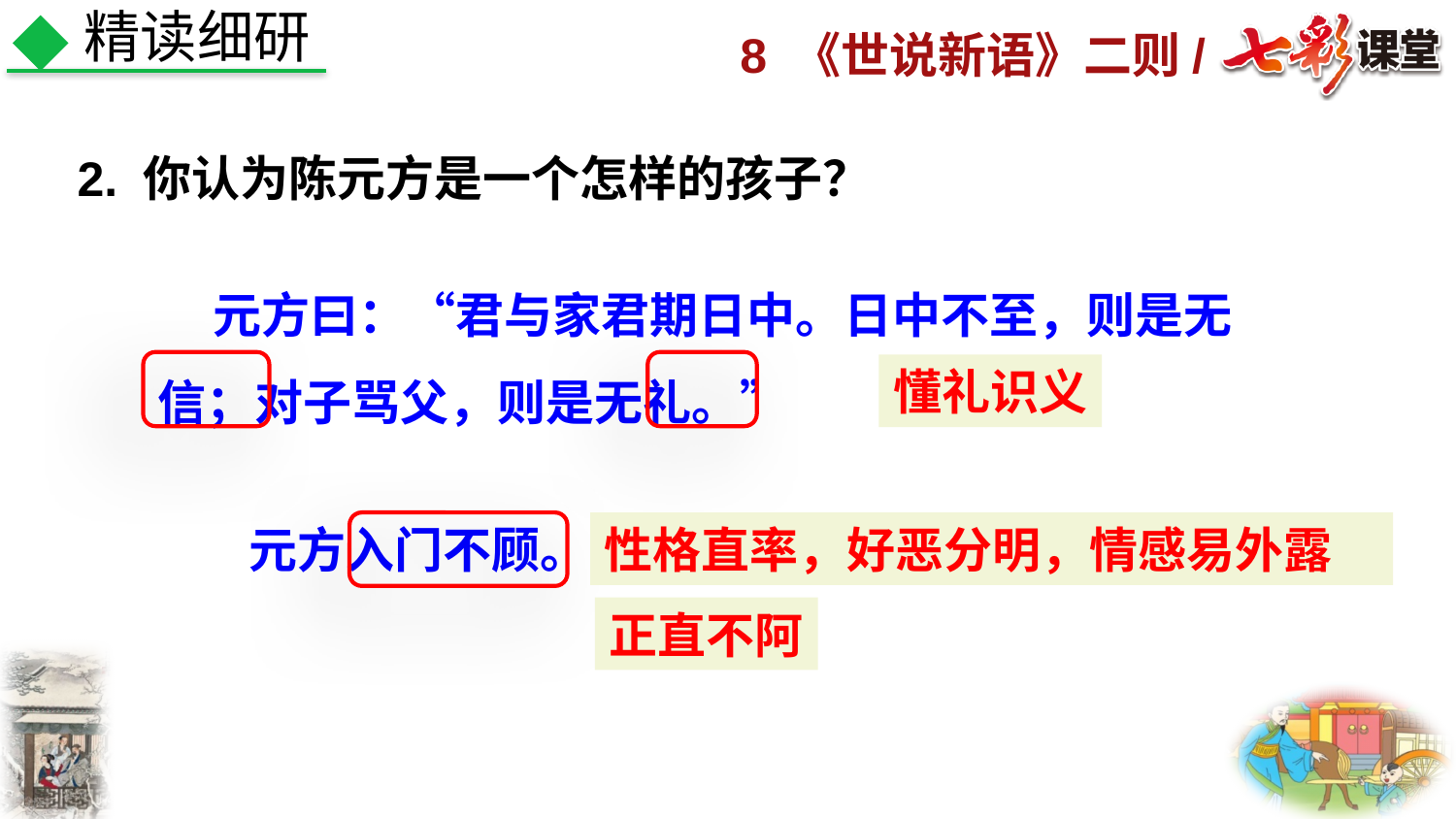

精读细研

2. 你认为陈元方是一个怎样的孩子？
    元方曰：“君与家君期日中。日中不至，则是无信；对子骂父，则是无礼。”

懂礼识义
元方入门不顾。

性格直率，好恶分明，情感易外露
正直不阿